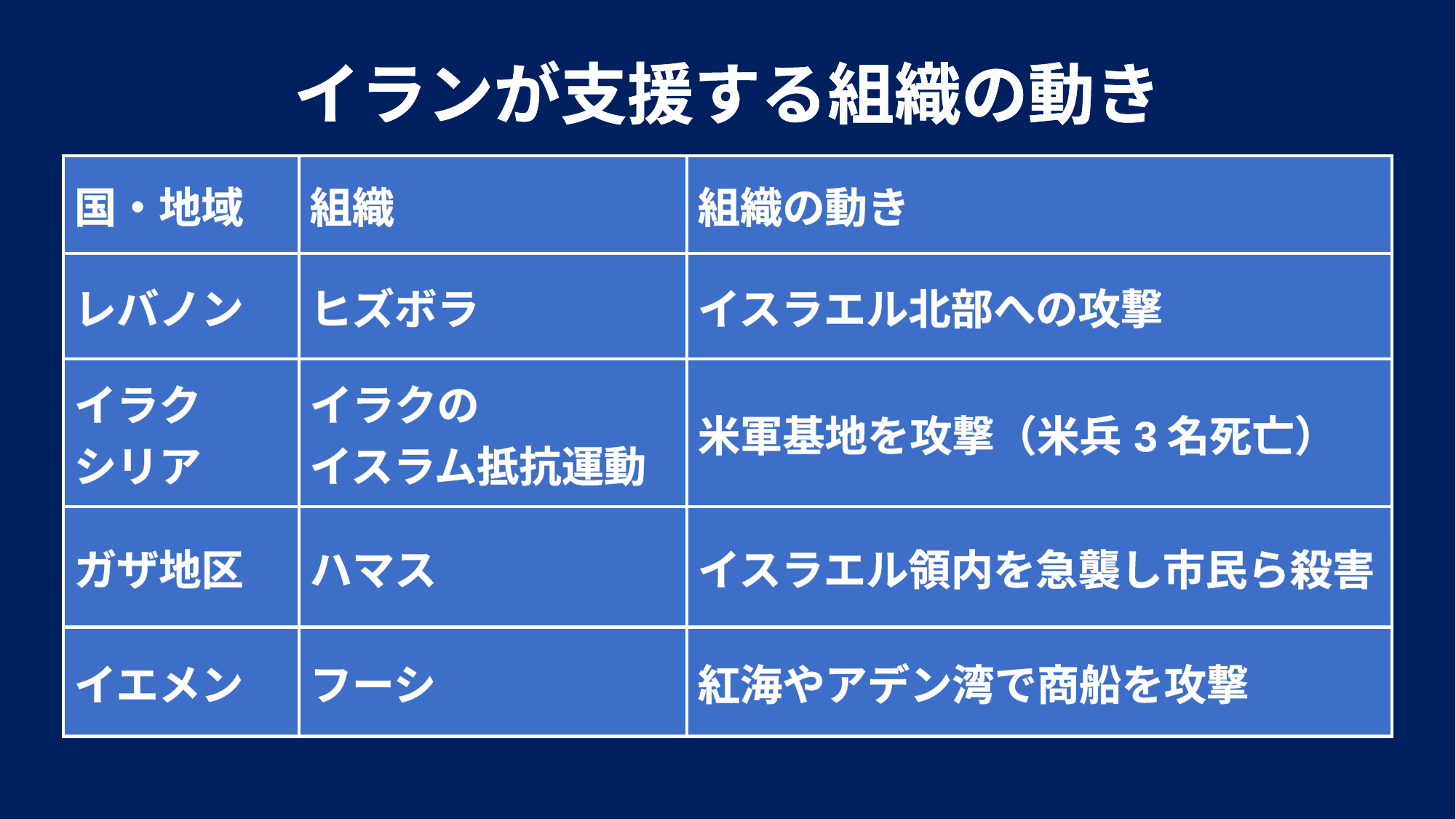

イランが支援する組織の動き
| 国・地域 | 組織 | 組織の動き |
| --- | --- | --- |
| レバノン | ヒズボラ | イスラエル北部への攻撃 |
| イラク シリア | イラクの イスラム抵抗運動 | 米軍基地を攻撃（米兵3名死亡） |
| ガザ地区 | ハマス | イスラエル領内を急襲し市民ら殺害 |
| イエメン | フーシ | 紅海やアデン湾で商船を攻撃 |